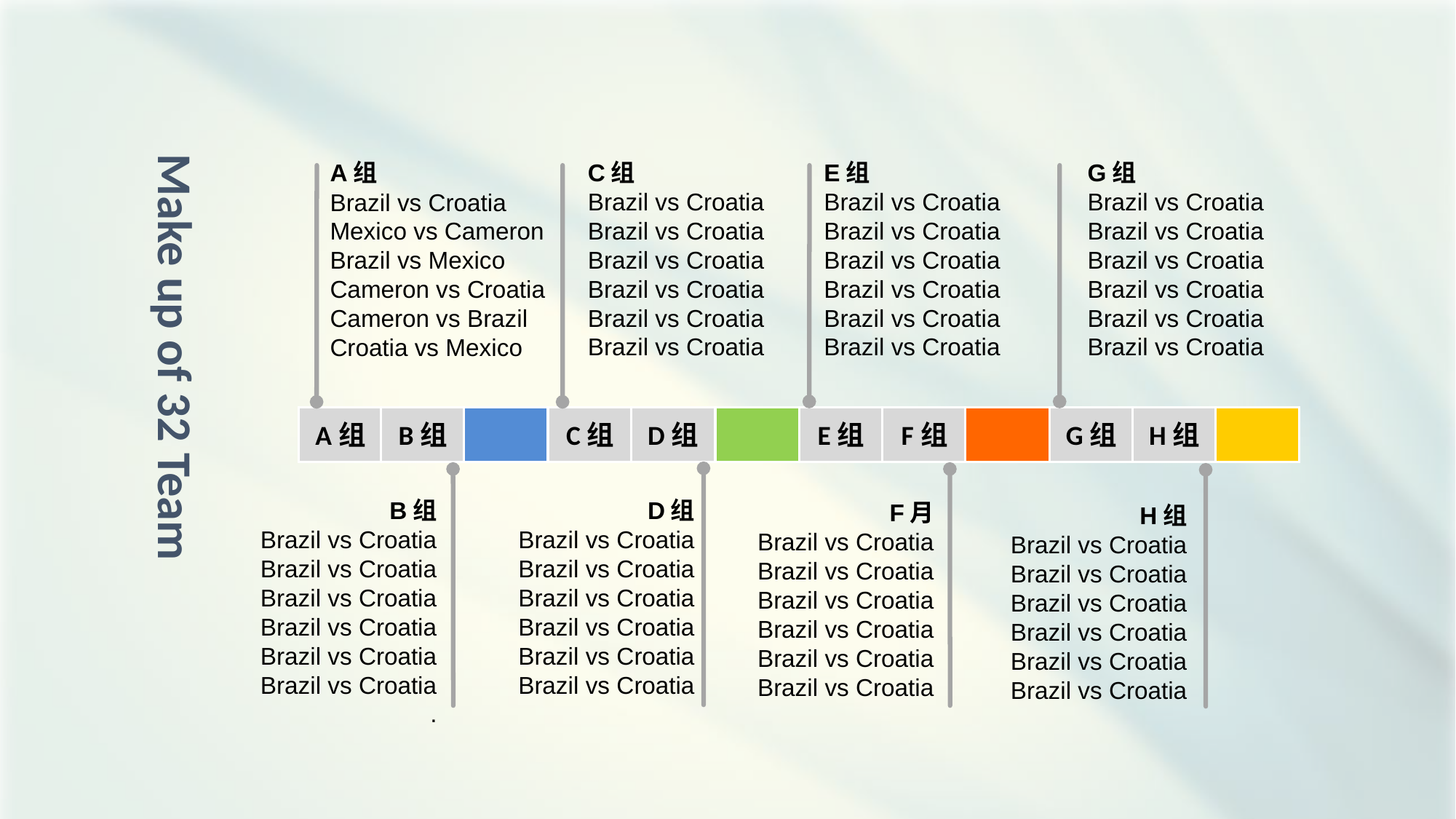

Make up of 32 Team
C组
Brazil vs Croatia
Brazil vs Croatia
Brazil vs Croatia
Brazil vs Croatia
Brazil vs Croatia
Brazil vs Croatia

E组
Brazil vs Croatia
Brazil vs Croatia
Brazil vs Croatia
Brazil vs Croatia
Brazil vs Croatia
Brazil vs Croatia
G组
Brazil vs Croatia
Brazil vs Croatia
Brazil vs Croatia
Brazil vs Croatia
Brazil vs Croatia
Brazil vs Croatia
A组
Brazil vs Croatia
Mexico vs Cameron
Brazil vs Mexico
Cameron vs Croatia
Cameron vs Brazil
Croatia vs Mexico

A组
B组

C组
D组

E组
F组

G组
H组

B组
Brazil vs Croatia
Brazil vs Croatia
Brazil vs Croatia
Brazil vs Croatia
Brazil vs Croatia
Brazil vs Croatia
.
D组
Brazil vs Croatia
Brazil vs Croatia
Brazil vs Croatia
Brazil vs Croatia
Brazil vs Croatia
Brazil vs Croatia
F月
Brazil vs Croatia
Brazil vs Croatia
Brazil vs Croatia
Brazil vs Croatia
Brazil vs Croatia
Brazil vs Croatia
H组
Brazil vs Croatia
Brazil vs Croatia
Brazil vs Croatia
Brazil vs Croatia
Brazil vs Croatia
Brazil vs Croatia